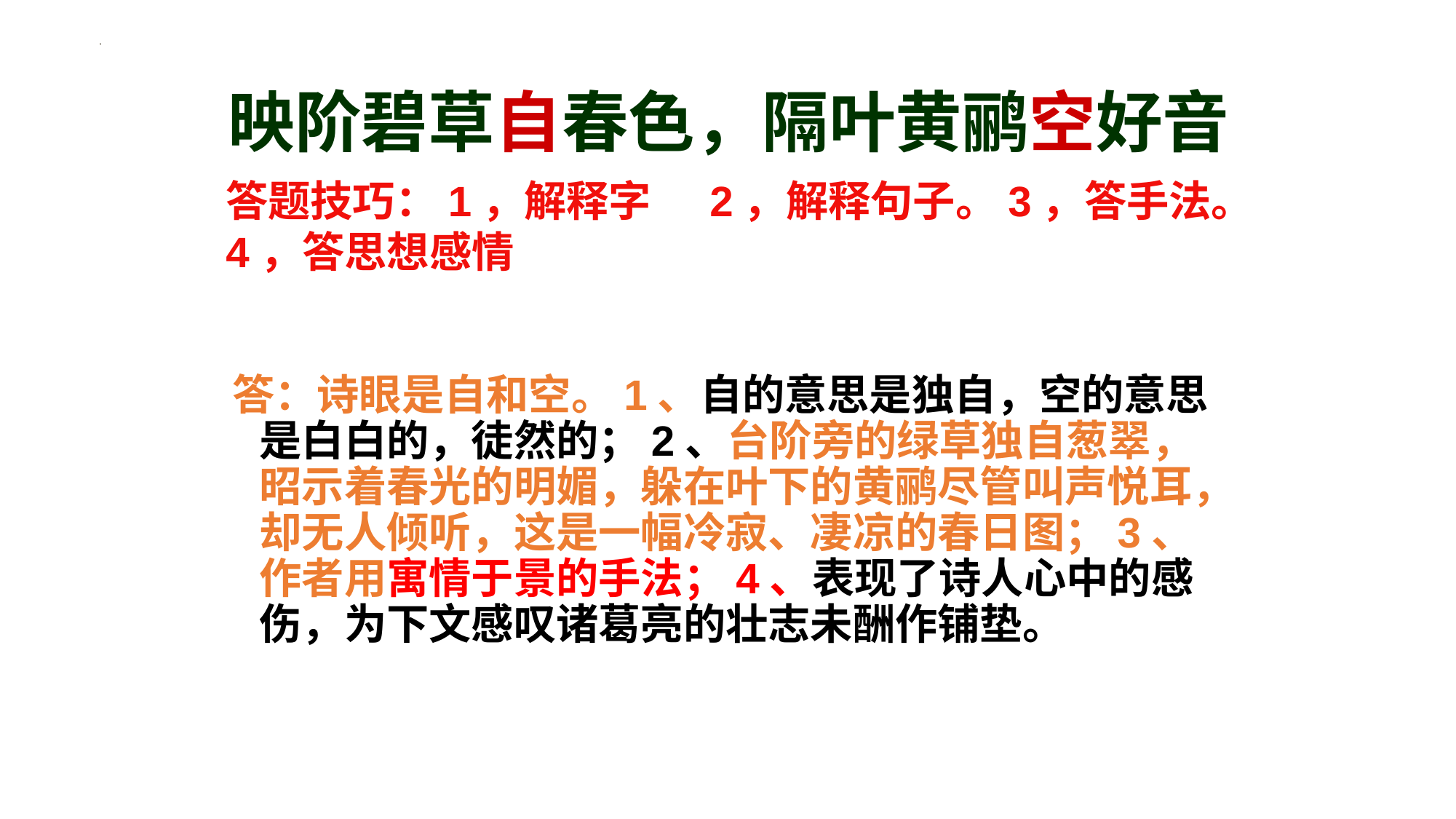

映阶碧草自春色，隔叶黄鹂空好音
答题技巧：1，解释字     2，解释句子。3，答手法。
4，答思想感情
# 答：诗眼是自和空。1、自的意思是独自，空的意思是白白的，徒然的；2、台阶旁的绿草独自葱翠，昭示着春光的明媚，躲在叶下的黄鹂尽管叫声悦耳，却无人倾听，这是一幅冷寂、凄凉的春日图；3、作者用寓情于景的手法；4、表现了诗人心中的感伤，为下文感叹诸葛亮的壮志未酬作铺垫。